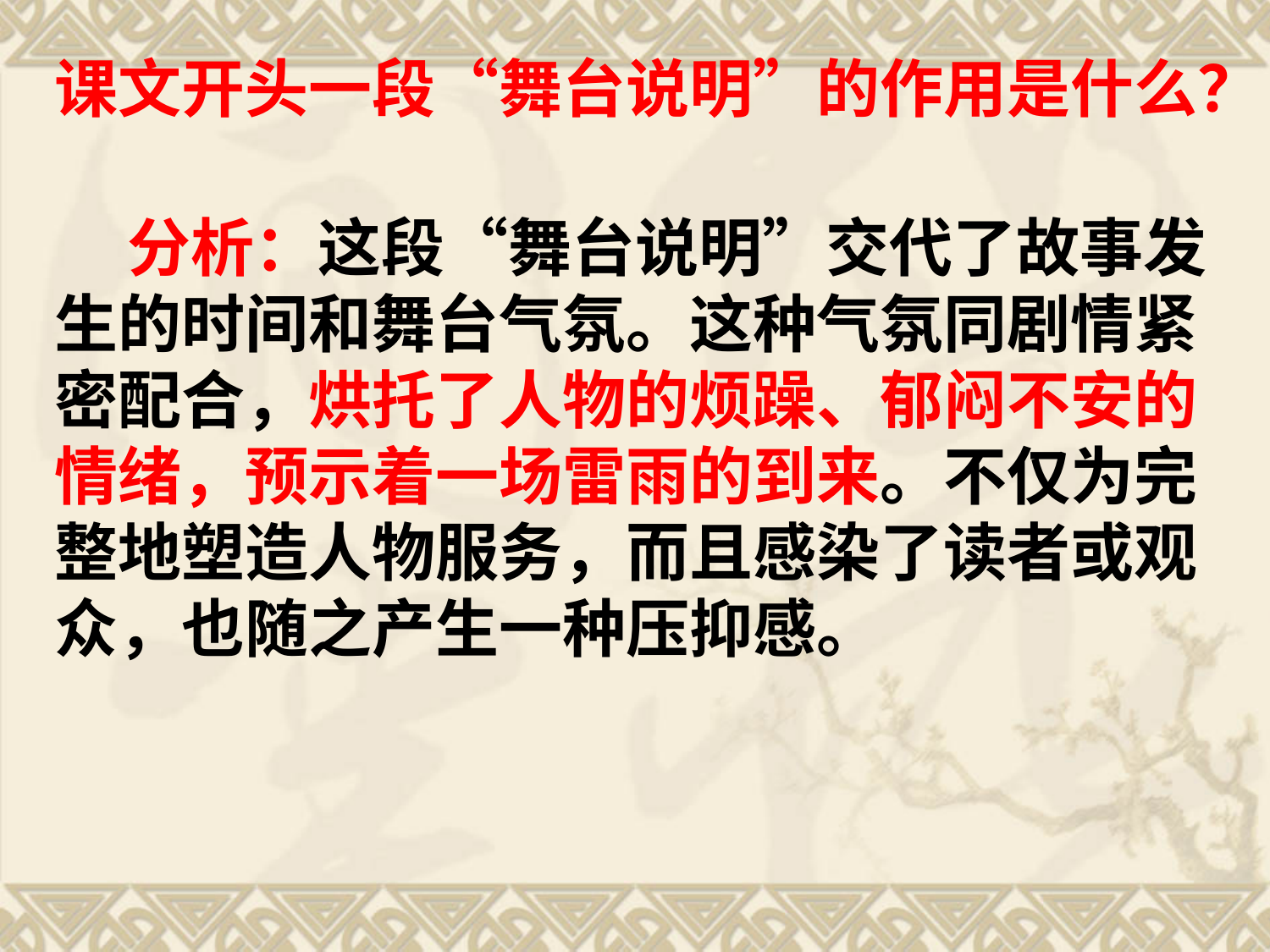

课文开头一段“舞台说明”的作用是什么？
    分析：这段“舞台说明”交代了故事发生的时间和舞台气氛。这种气氛同剧情紧密配合，烘托了人物的烦躁、郁闷不安的情绪，预示着一场雷雨的到来。不仅为完整地塑造人物服务，而且感染了读者或观众，也随之产生一种压抑感。